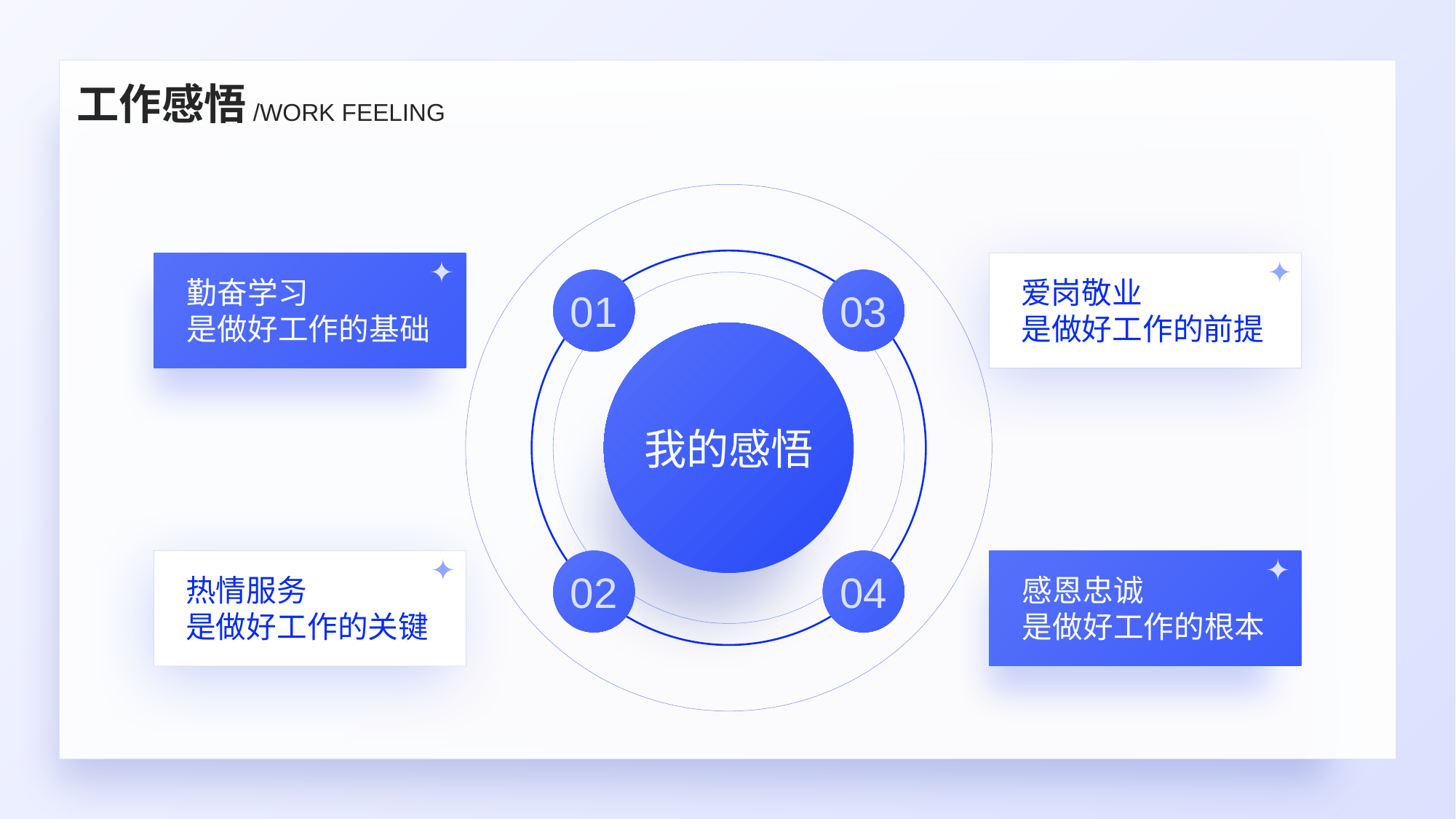

工作感悟

/WORK FEELING

勤奋学习
是做好工作的基础

爱岗敬业
01
03

是做好工作的前提
我的感悟

热情服务
是做好工作的关键
02
04

感恩忠诚
是做好工作的根本